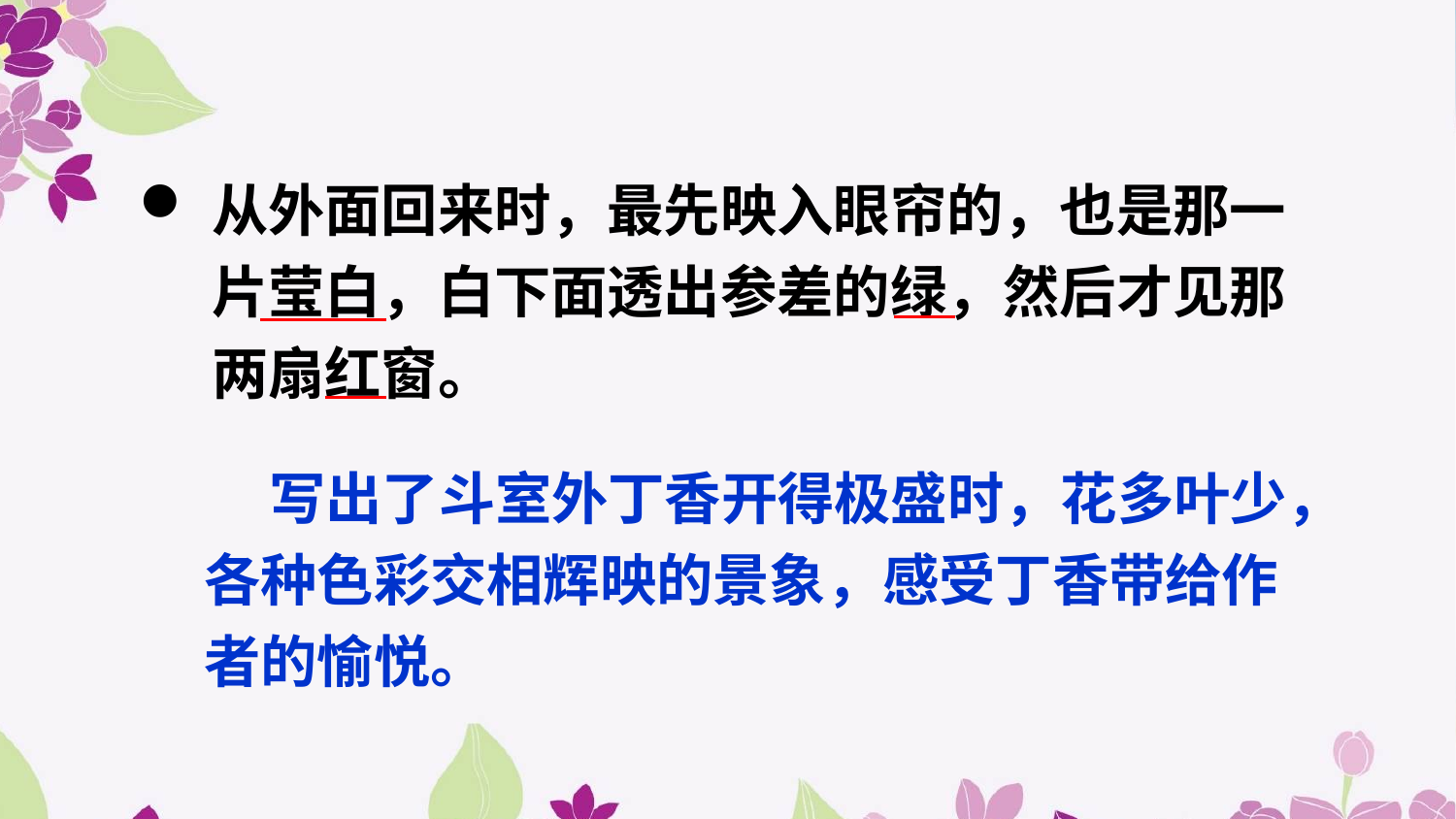

从外面回来时，最先映入眼帘的，也是那一片莹白，白下面透出参差的绿，然后才见那两扇红窗。
    写出了斗室外丁香开得极盛时，花多叶少，各种色彩交相辉映的景象，感受丁香带给作者的愉悦。